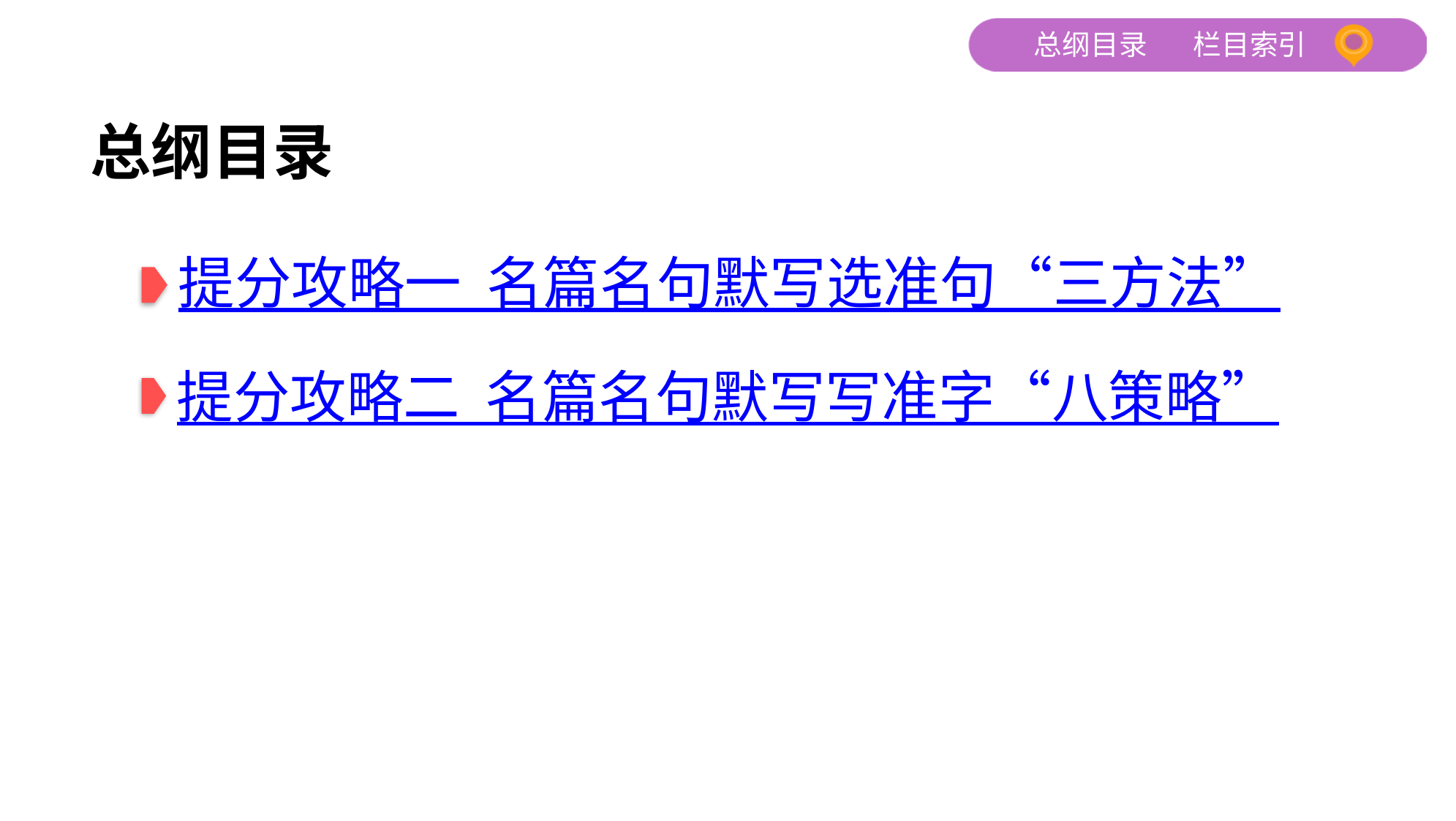

总纲目录
提分攻略一  名篇名句默写选准句“三方法”

提分攻略二  名篇名句默写写准字“八策略”